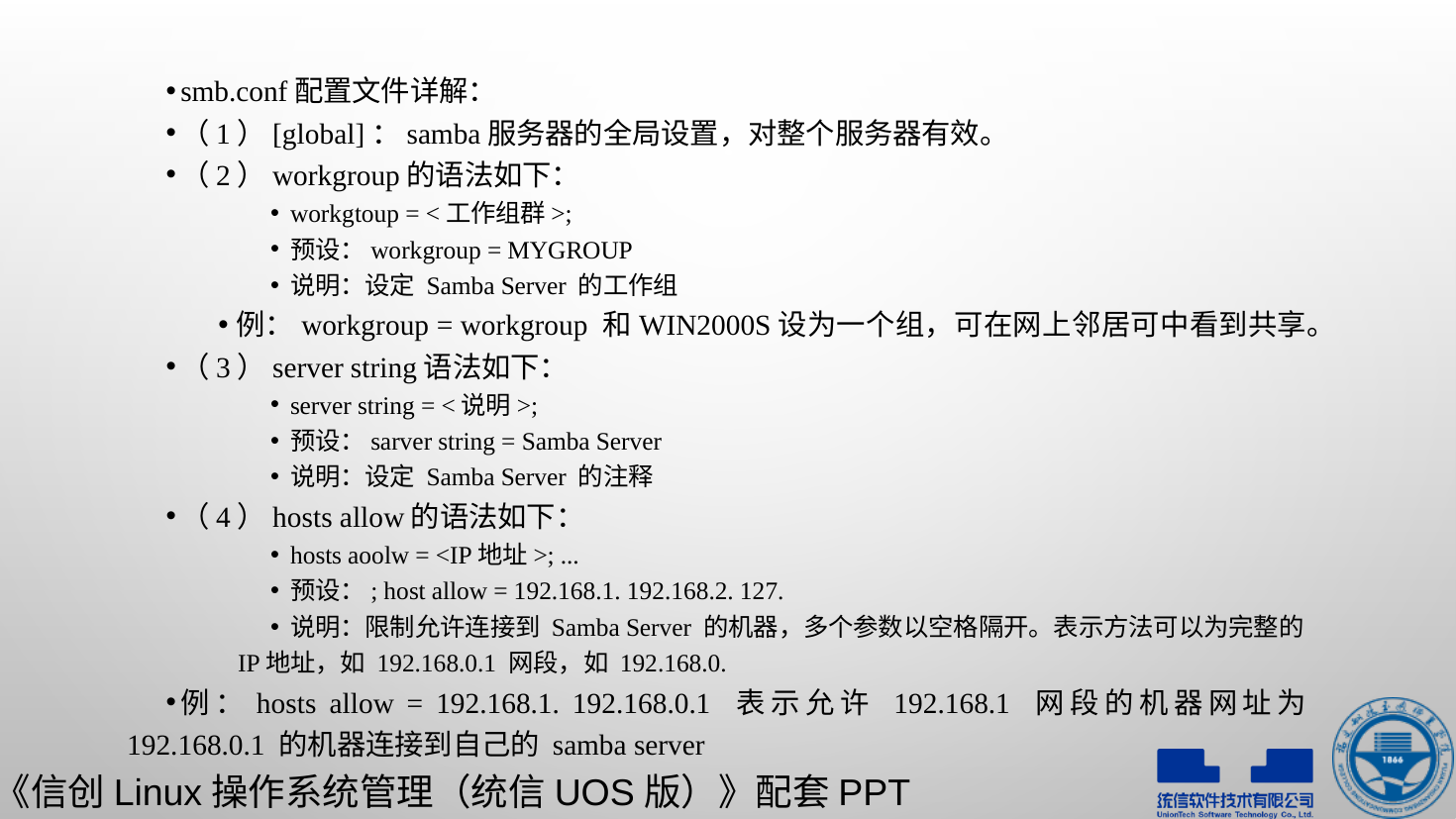

smb.conf配置文件详解：
（1）[global]：samba服务器的全局设置，对整个服务器有效。
（2）workgroup的语法如下：
workgtoup = <工作组群>;
预设：workgroup = MYGROUP
说明：设定 Samba Server 的工作组
例：workgroup = workgroup 和WIN2000S设为一个组，可在网上邻居可中看到共享。
（3）server string语法如下：
server string = <说明>;
预设：sarver string = Samba Server
说明：设定 Samba Server 的注释
（4）hosts allow的语法如下：
hosts aoolw = <IP地址>; ...
预设：; host allow = 192.168.1. 192.168.2. 127.
说明：限制允许连接到 Samba Server 的机器，多个参数以空格隔开。表示方法可以为完整的IP地址，如 192.168.0.1 网段，如 192.168.0.
例：hosts allow = 192.168.1. 192.168.0.1 表示允许 192.168.1 网段的机器网址为 192.168.0.1 的机器连接到自己的 samba server